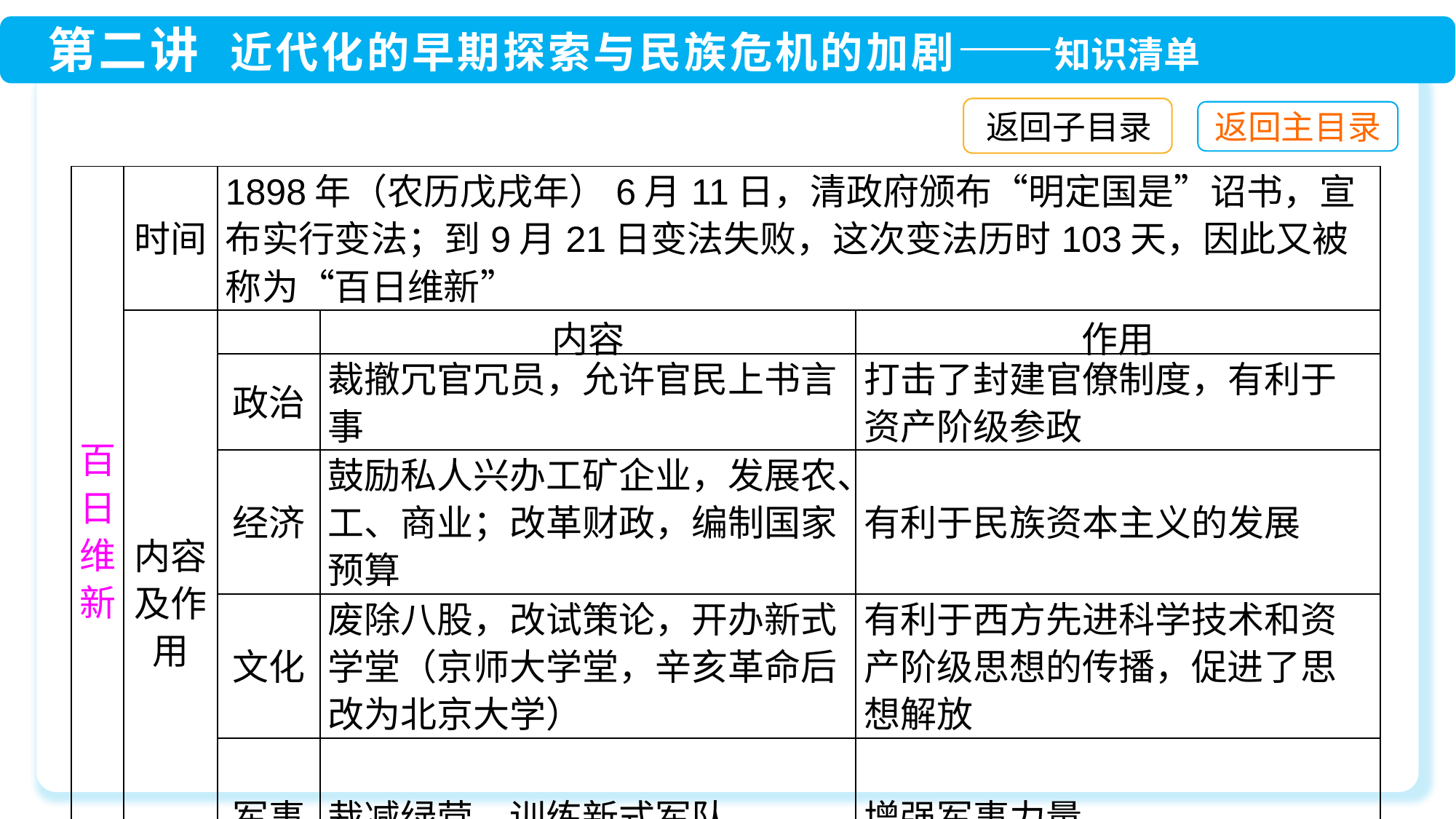

返回子目录
| 百日维新 | 时间 | 1898年（农历戊戌年）6月11日，清政府颁布“明定国是”诏书，宣布实行变法；到9月21日变法失败，这次变法历时103天，因此又被称为“百日维新” |  |  |
| --- | --- | --- | --- | --- |
|  | 内容及作用 |  | 内容 | 作用 |
|  |  | 政治 | 裁撤冗官冗员，允许官民上书言事 | 打击了封建官僚制度，有利于资产阶级参政 |
|  |  | 经济 | 鼓励私人兴办工矿企业，发展农、工、商业；改革财政，编制国家预算 | 有利于民族资本主义的发展 |
|  |  | 文化 | 废除八股，改试策论，开办新式学堂（京师大学堂，辛亥革命后改为北京大学） | 有利于西方先进科学技术和资产阶级思想的传播，促进了思想解放 |
|  |  | 军事 | 裁减绿营，训练新式军队 | 增强军事力量 |